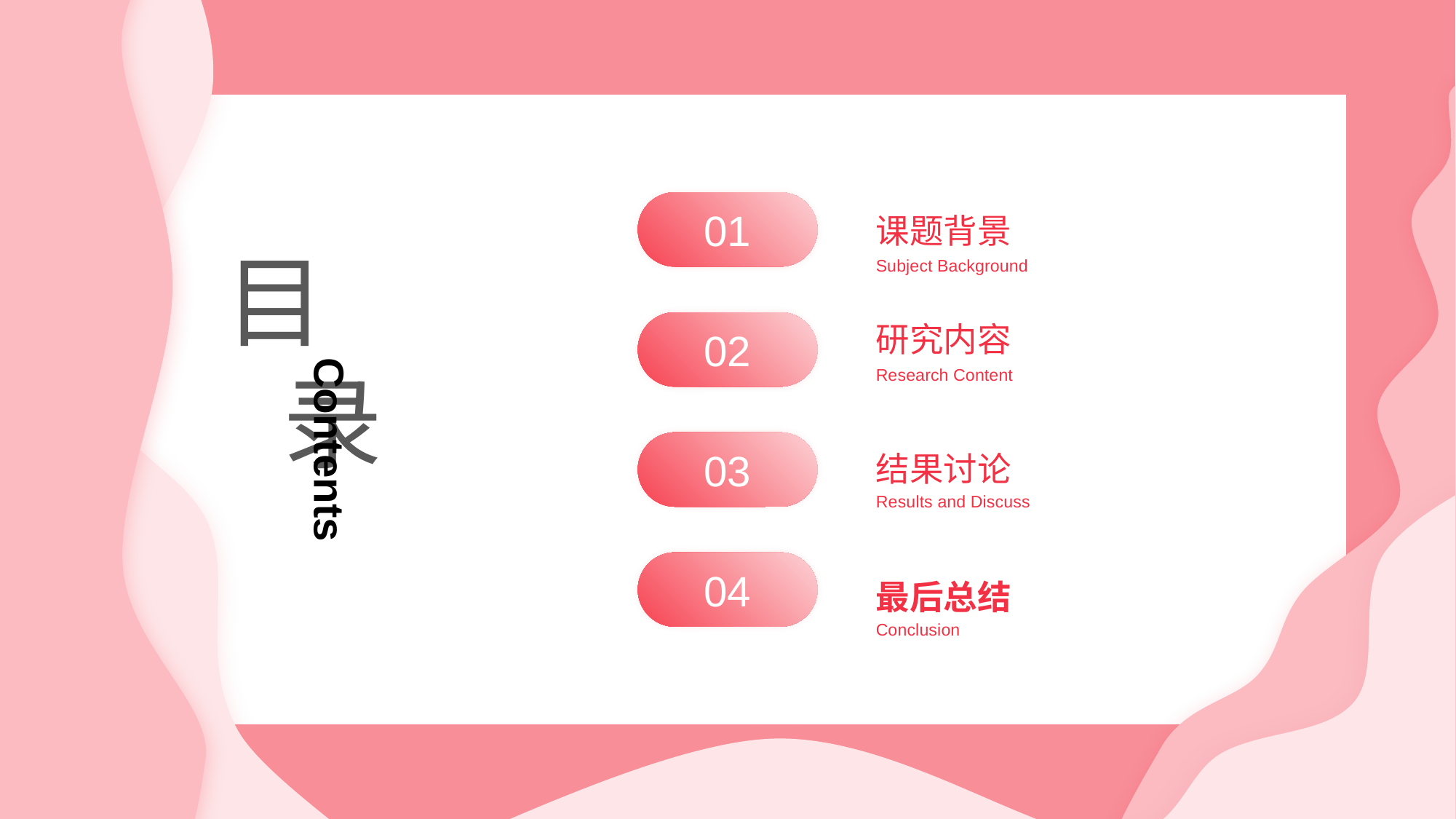

01
课题背景
目
Subject Background
02
研究内容
Contents
Research Content
录
03
结果讨论
Results and Discuss
04
最后总结
Conclusion